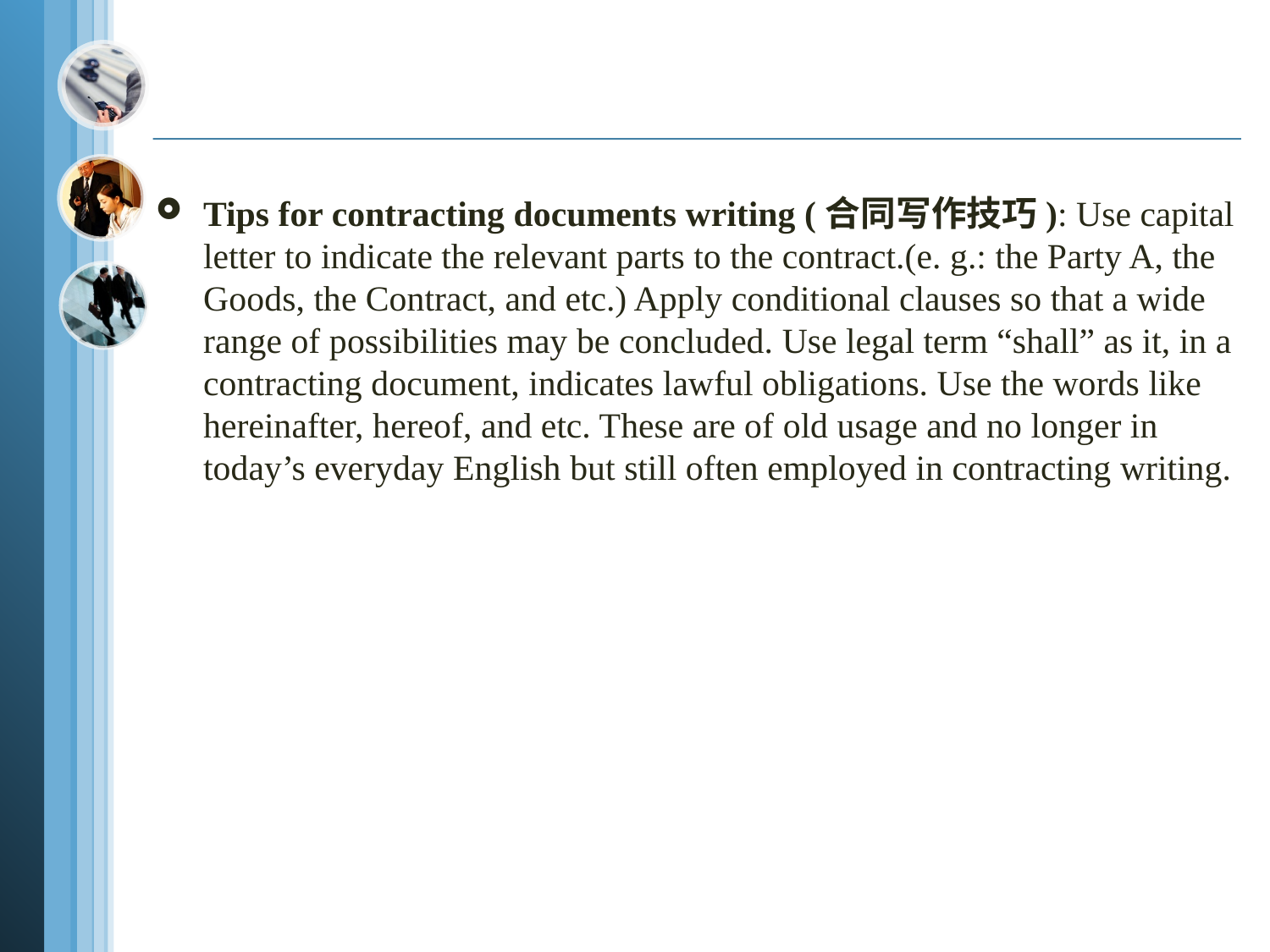

Tips for contracting documents writing (合同写作技巧): Use capital letter to indicate the relevant parts to the contract.(e. g.: the Party A, the Goods, the Contract, and etc.) Apply conditional clauses so that a wide range of possibilities may be concluded. Use legal term “shall” as it, in a contracting document, indicates lawful obligations. Use the words like hereinafter, hereof, and etc. These are of old usage and no longer in today’s everyday English but still often employed in contracting writing.